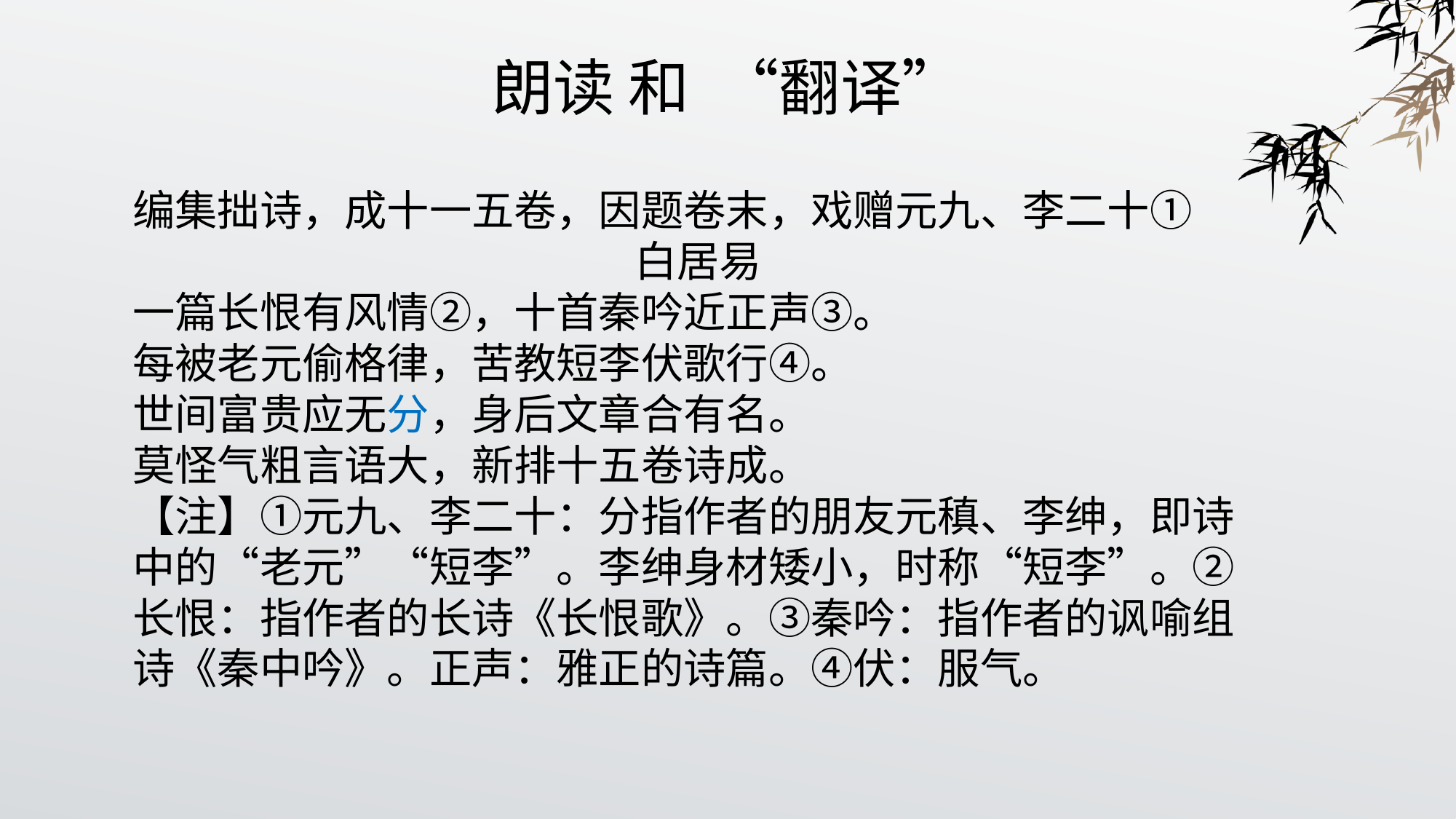

# 朗读 和  “翻译”
编集拙诗，成十一五卷，因题卷末，戏赠元九、李二十①
                                                    白居易
一篇长恨有风情②，十首秦吟近正声③。
每被老元偷格律，苦教短李伏歌行④。
世间富贵应无分，身后文章合有名。
莫怪气粗言语大，新排十五卷诗成。
【注】①元九、李二十：分指作者的朋友元稹、李绅，即诗中的“老元”“短李”。李绅身材矮小，时称“短李”。②长恨：指作者的长诗《长恨歌》。③秦吟：指作者的讽喻组诗《秦中吟》。正声：雅正的诗篇。④伏：服气。